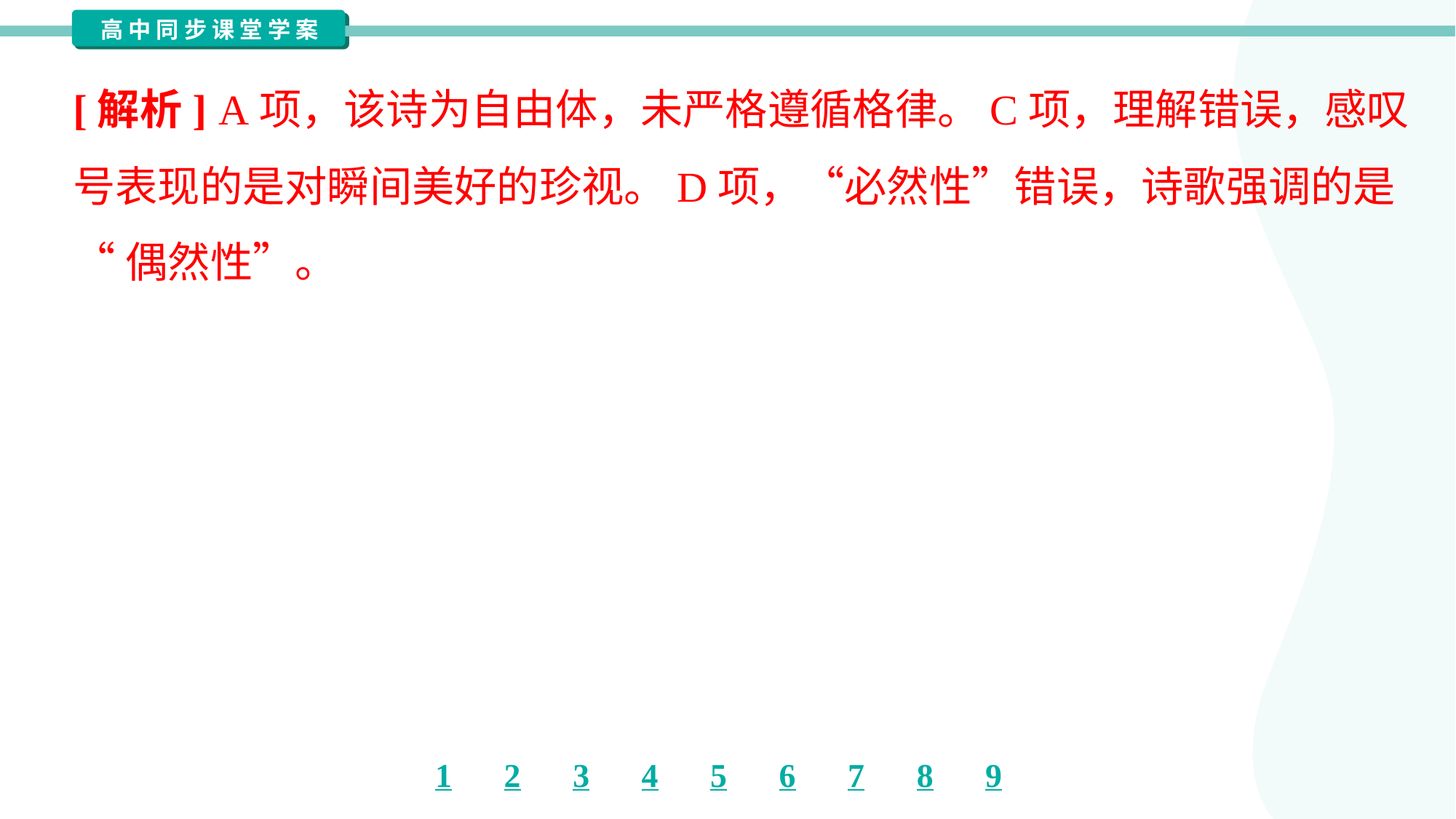

[解析] A项，该诗为自由体，未严格遵循格律。C项，理解错误，感叹
号表现的是对瞬间美好的珍视。D项，“必然性”错误，诗歌强调的是
“偶然性”。